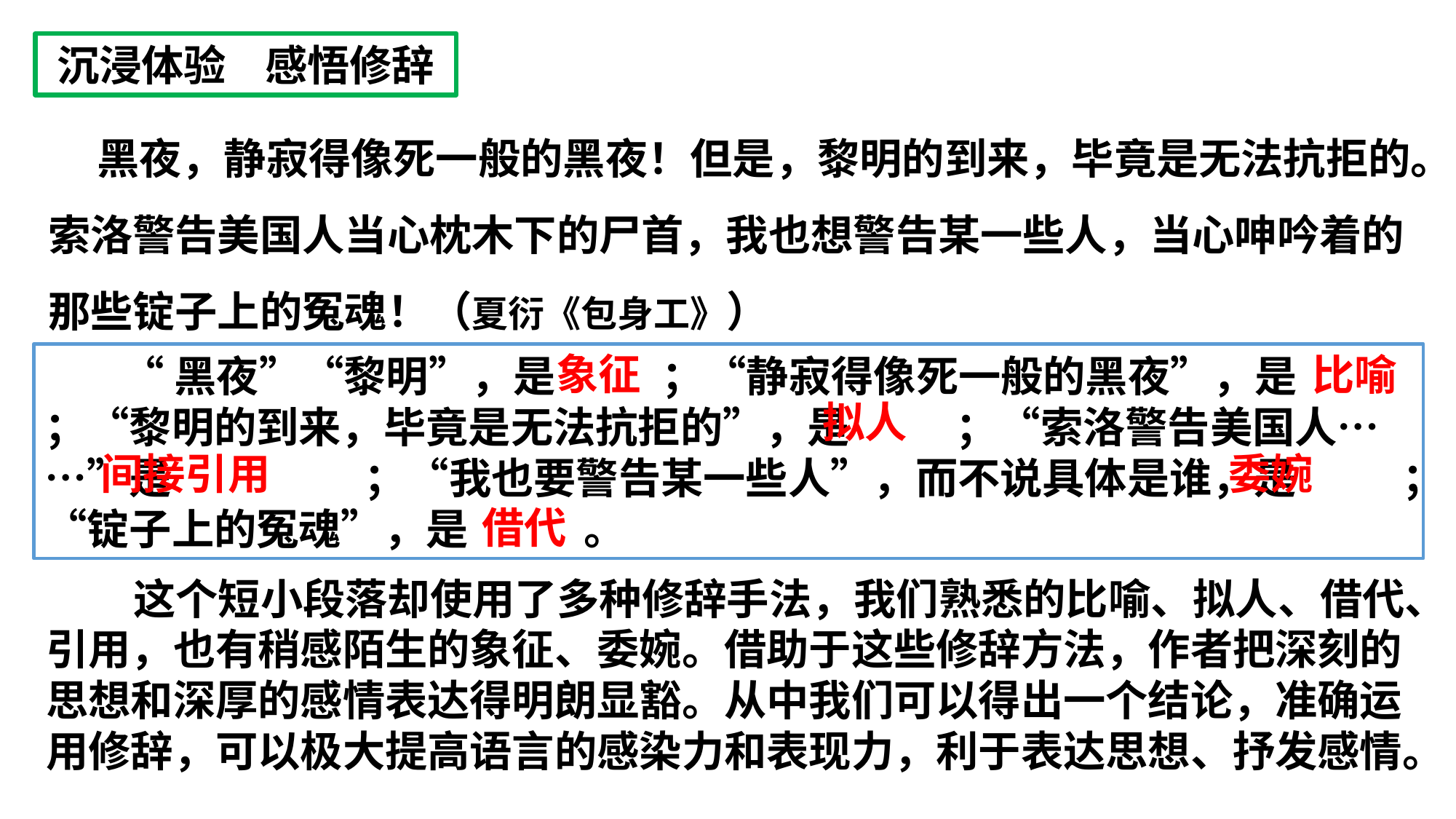

沉浸体验    感悟修辞
    黑夜，静寂得像死一般的黑夜！但是，黎明的到来，毕竟是无法抗拒的。索洛警告美国人当心枕木下的尸首，我也想警告某一些人，当心呻吟着的那些锭子上的冤魂！（夏衍《包身工》）
象征
比喻
        “黑夜”“黎明”，是           ；“静寂得像死一般的黑夜”，是            ；“黎明的到来，毕竟是无法抗拒的”，是           ；“索洛警告美国人……”是                    ；“我也要警告某一些人”，而不说具体是谁，是           ；“锭子上的冤魂”，是            。
拟人
间接引用
委婉
借代
        这个短小段落却使用了多种修辞手法，我们熟悉的比喻、拟人、借代、引用，也有稍感陌生的象征、委婉。借助于这些修辞方法，作者把深刻的思想和深厚的感情表达得明朗显豁。从中我们可以得出一个结论，准确运用修辞，可以极大提高语言的感染力和表现力，利于表达思想、抒发感情。